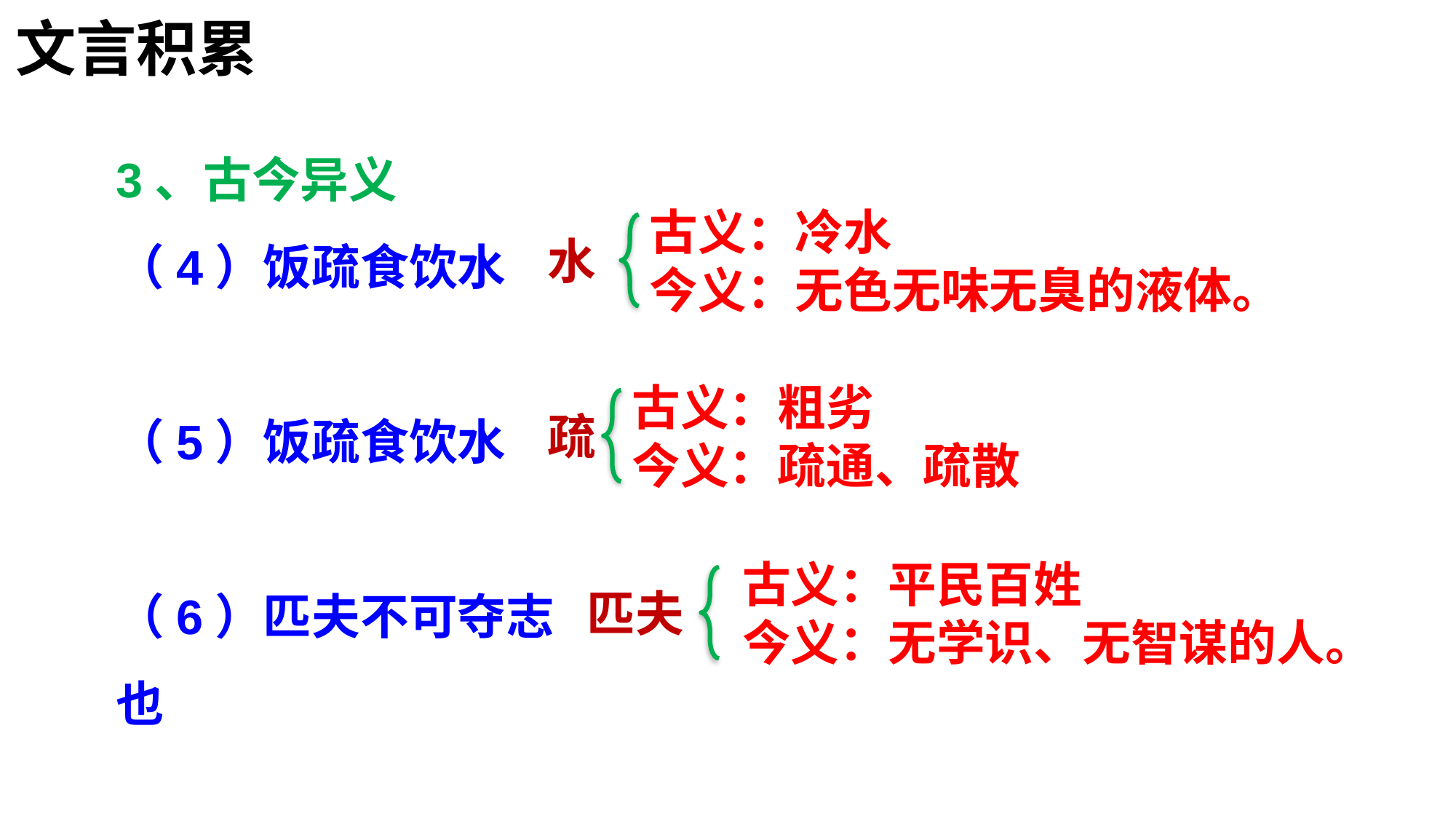

文言积累
3、古今异义
（4）饭疏食饮水

（5）饭疏食饮水

（6）匹夫不可夺志也

古义：冷水
今义：无色无味无臭的液体。

水

古义：粗劣
今义：疏通、疏散

疏
古义：平民百姓
今义：无学识、无智谋的人。

匹夫